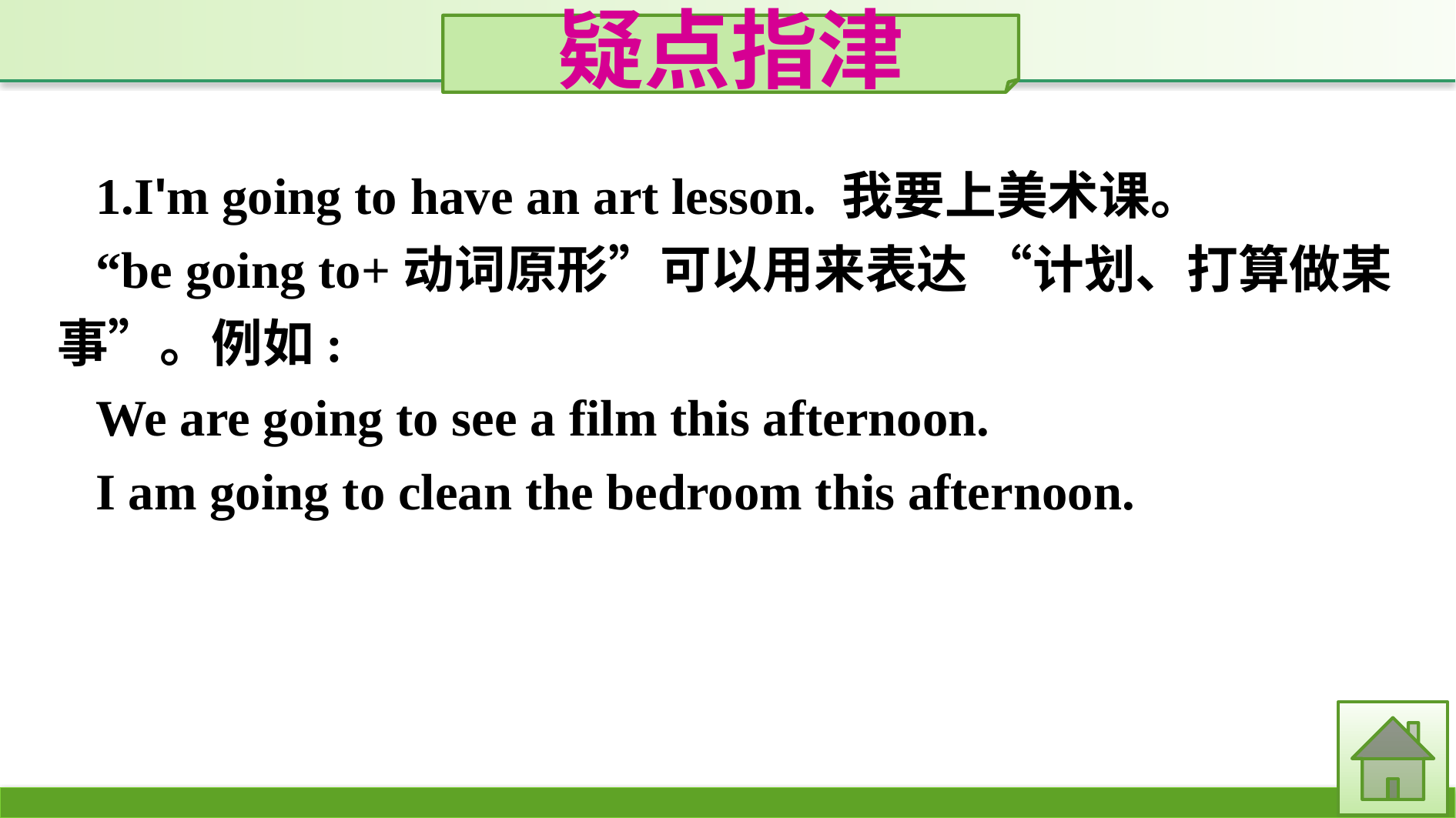

疑点指津
1.I'm going to have an art lesson. 我要上美术课。
“be going to+动词原形”可以用来表达 “计划、打算做某事”。例如:
We are going to see a film this afternoon.
I am going to clean the bedroom this afternoon.